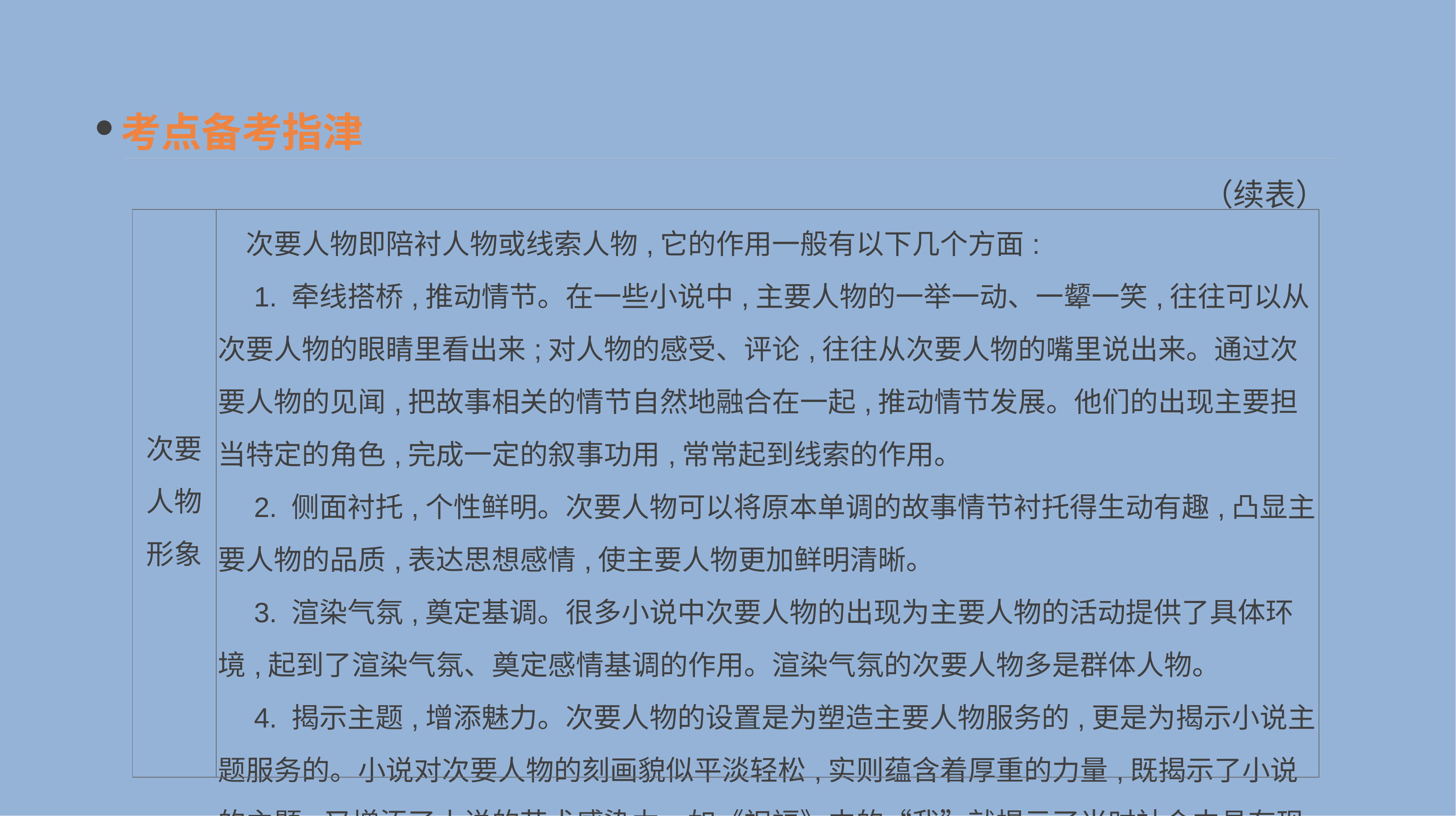

考点备考指津

（续表）
| 次要 人物 形象 | 次要人物即陪衬人物或线索人物,它的作用一般有以下几个方面: 　1. 牵线搭桥,推动情节。在一些小说中,主要人物的一举一动、一颦一笑,往往可以从次要人物的眼睛里看出来;对人物的感受、评论,往往从次要人物的嘴里说出来。通过次要人物的见闻,把故事相关的情节自然地融合在一起,推动情节发展。他们的出现主要担当特定的角色,完成一定的叙事功用,常常起到线索的作用。 　2. 侧面衬托,个性鲜明。次要人物可以将原本单调的故事情节衬托得生动有趣,凸显主要人物的品质,表达思想感情,使主要人物更加鲜明清晰。 　3. 渲染气氛,奠定基调。很多小说中次要人物的出现为主要人物的活动提供了具体环境,起到了渲染气氛、奠定感情基调的作用。渲染气氛的次要人物多是群体人物。 　4. 揭示主题,增添魅力。次要人物的设置是为塑造主要人物服务的,更是为揭示小说主题服务的。小说对次要人物的刻画貌似平淡轻松,实则蕴含着厚重的力量,既揭示了小说的主题,又增添了小说的艺术感染力。如《祝福》中的“我”就揭示了当时社会中具有现代意识的小资产阶级知识分子在新旧历史交替时期种种精神上的矛盾 |
| --- | --- |